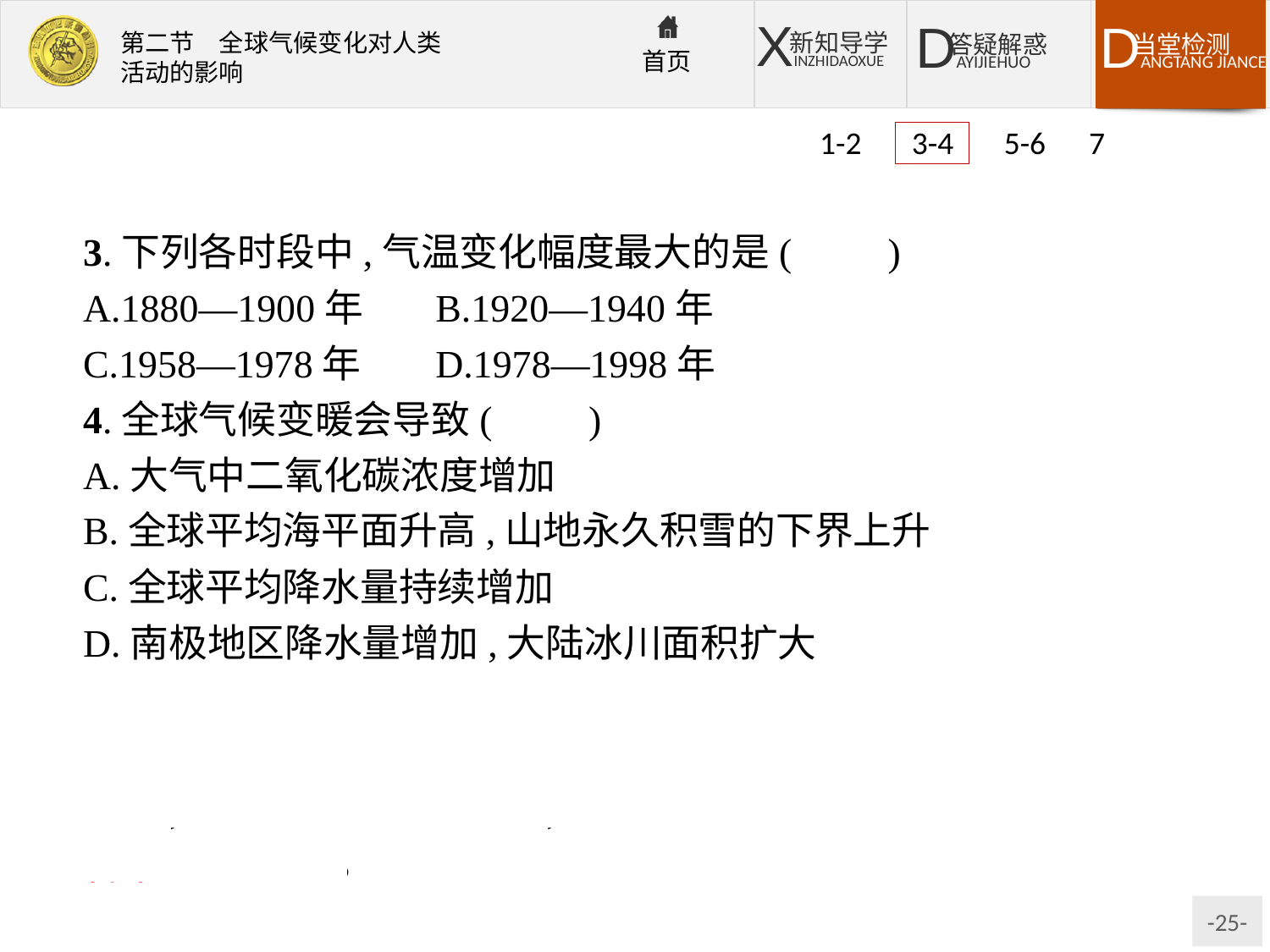

1-2       3-4       5-6      7

3.下列各时段中,气温变化幅度最大的是(　　)
A.1880—1900年	B.1920—1940年
C.1958—1978年	D.1978—1998年
4.全球气候变暖会导致(　　)
A.大气中二氧化碳浓度增加
B.全球平均海平面升高,山地永久积雪的下界上升
C.全球平均降水量持续增加
D.南极地区降水量增加,大陆冰川面积扩大
解析:第3题,读图可知,气温最高的年份是1998年,1978—1998年的波动幅度最大。第4题,全球气候变暖会导致冰雪融化,海水膨胀,全球平均海平面上升,山地雪线上升。
答案:3.D　4.B